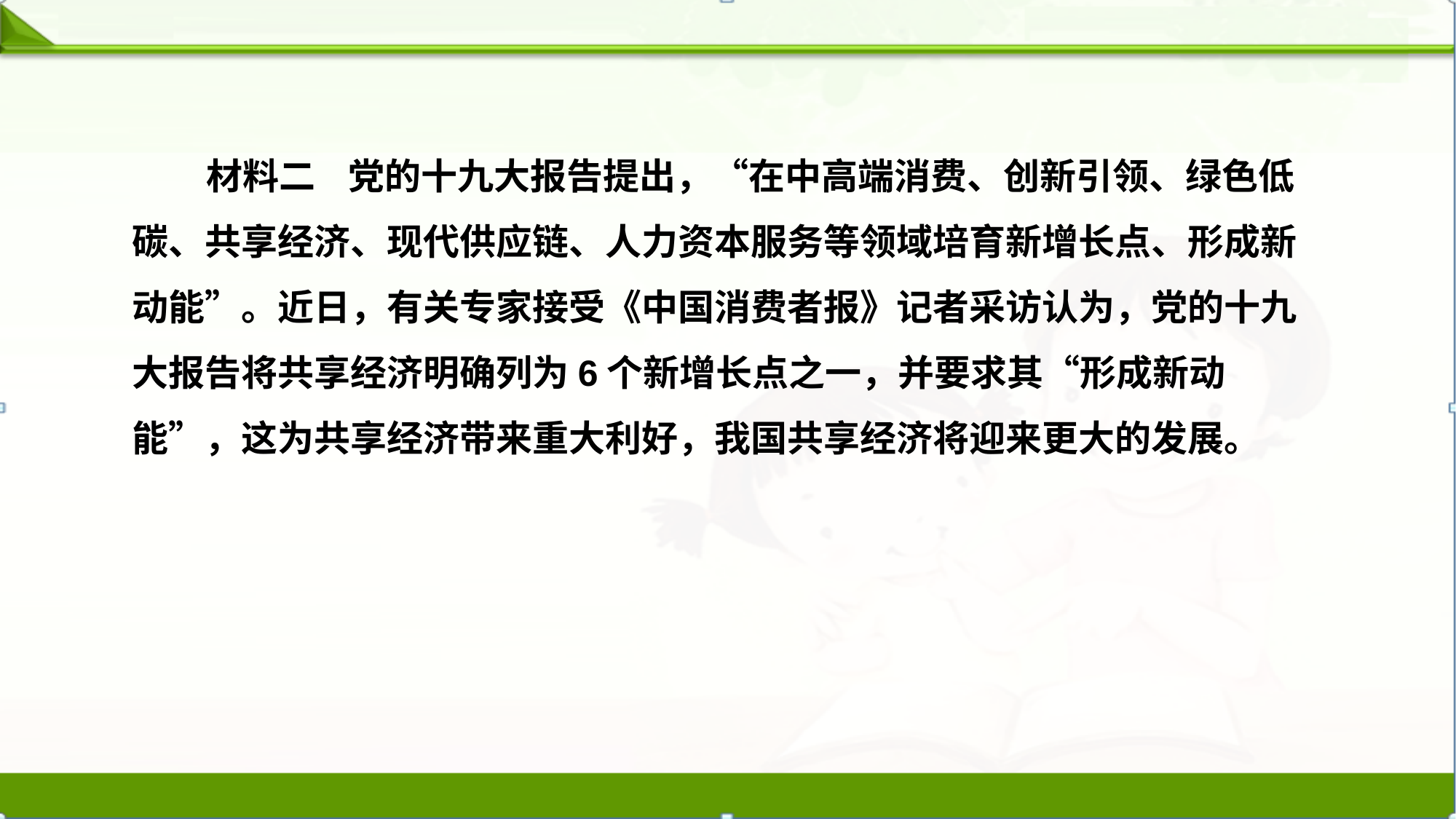

材料二    党的十九大报告提出，“在中高端消费、创新引领、绿色低碳、共享经济、现代供应链、人力资本服务等领域培育新增长点、形成新动能”。近日，有关专家接受《中国消费者报》记者采访认为，党的十九大报告将共享经济明确列为6个新增长点之一，并要求其“形成新动能”，这为共享经济带来重大利好，我国共享经济将迎来更大的发展。